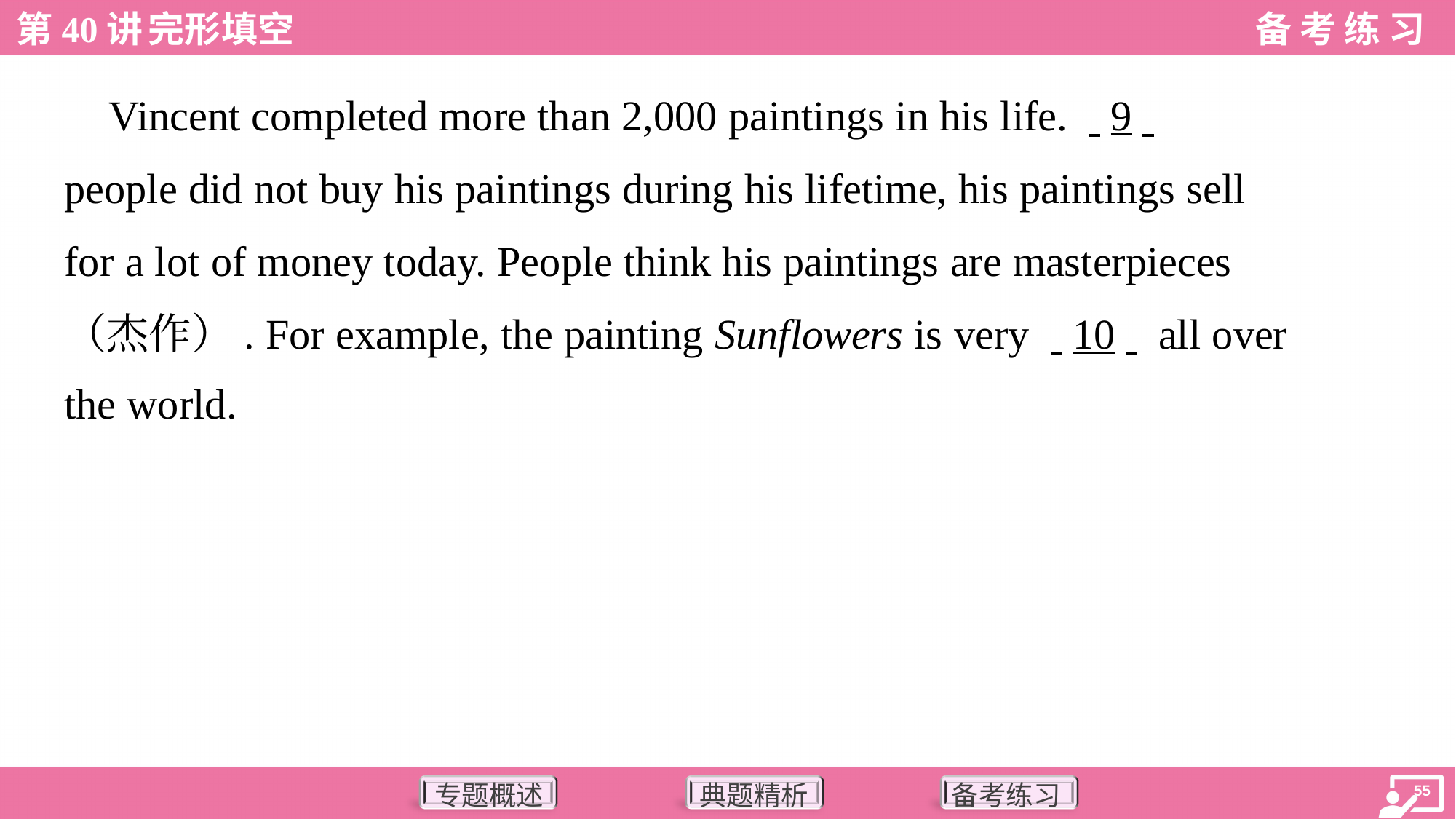

Vincent completed more than 2,000 paintings in his life. . .9. .
people did not buy his paintings during his lifetime, his paintings sell
for a lot of money today. People think his paintings are masterpieces
（杰作）. For example, the painting Sunflowers is very . .10. . all over
the world.